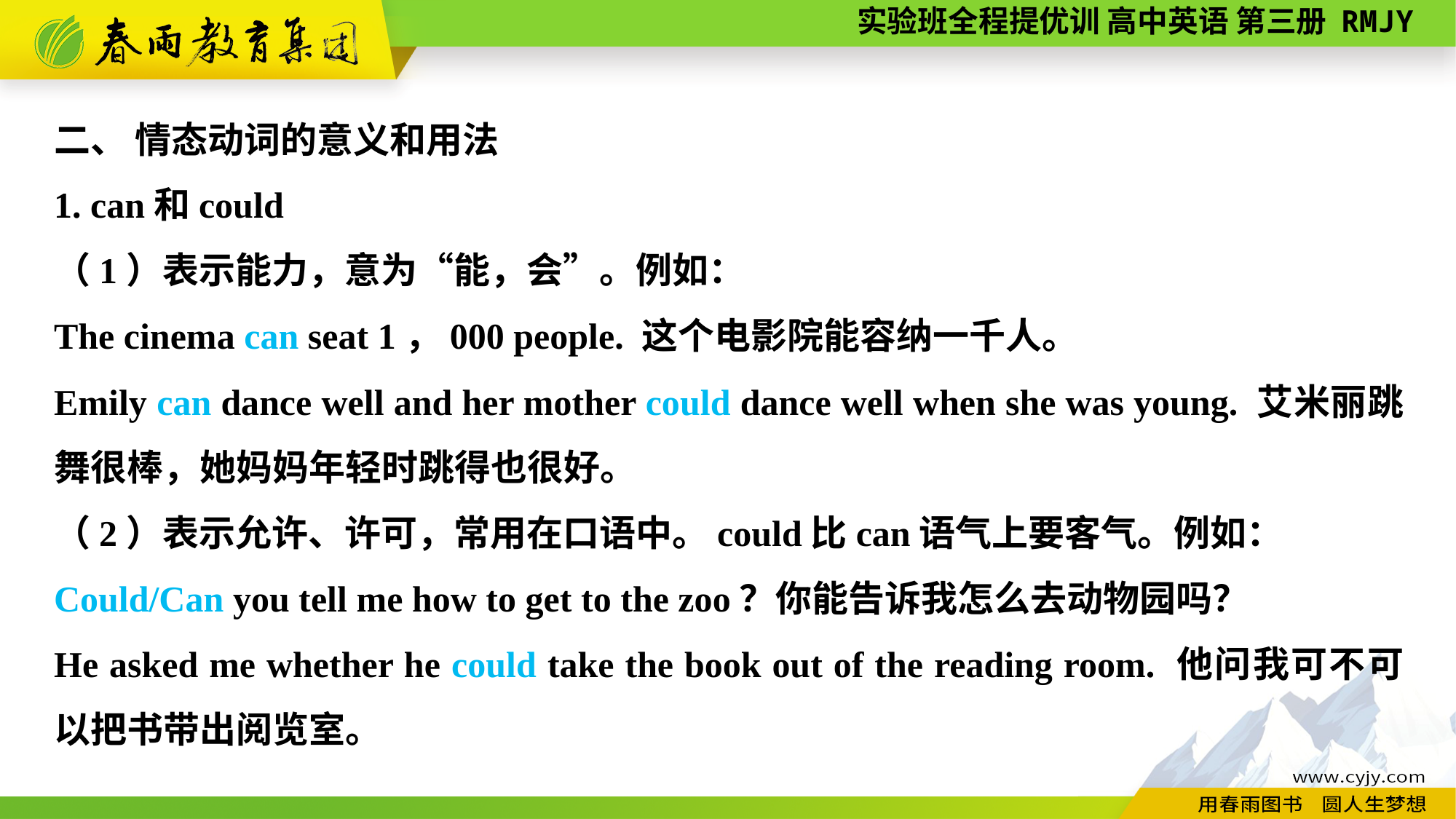

二、 情态动词的意义和用法
1. can和could
（1）表示能力，意为“能，会”。例如：
The cinema can seat 1，000 people. 这个电影院能容纳一千人。
Emily can dance well and her mother could dance well when she was young. 艾米丽跳舞很棒，她妈妈年轻时跳得也很好。
（2）表示允许、许可，常用在口语中。could比can语气上要客气。例如：
Could/Can you tell me how to get to the zoo？你能告诉我怎么去动物园吗？
He asked me whether he could take the book out of the reading room. 他问我可不可以把书带出阅览室。